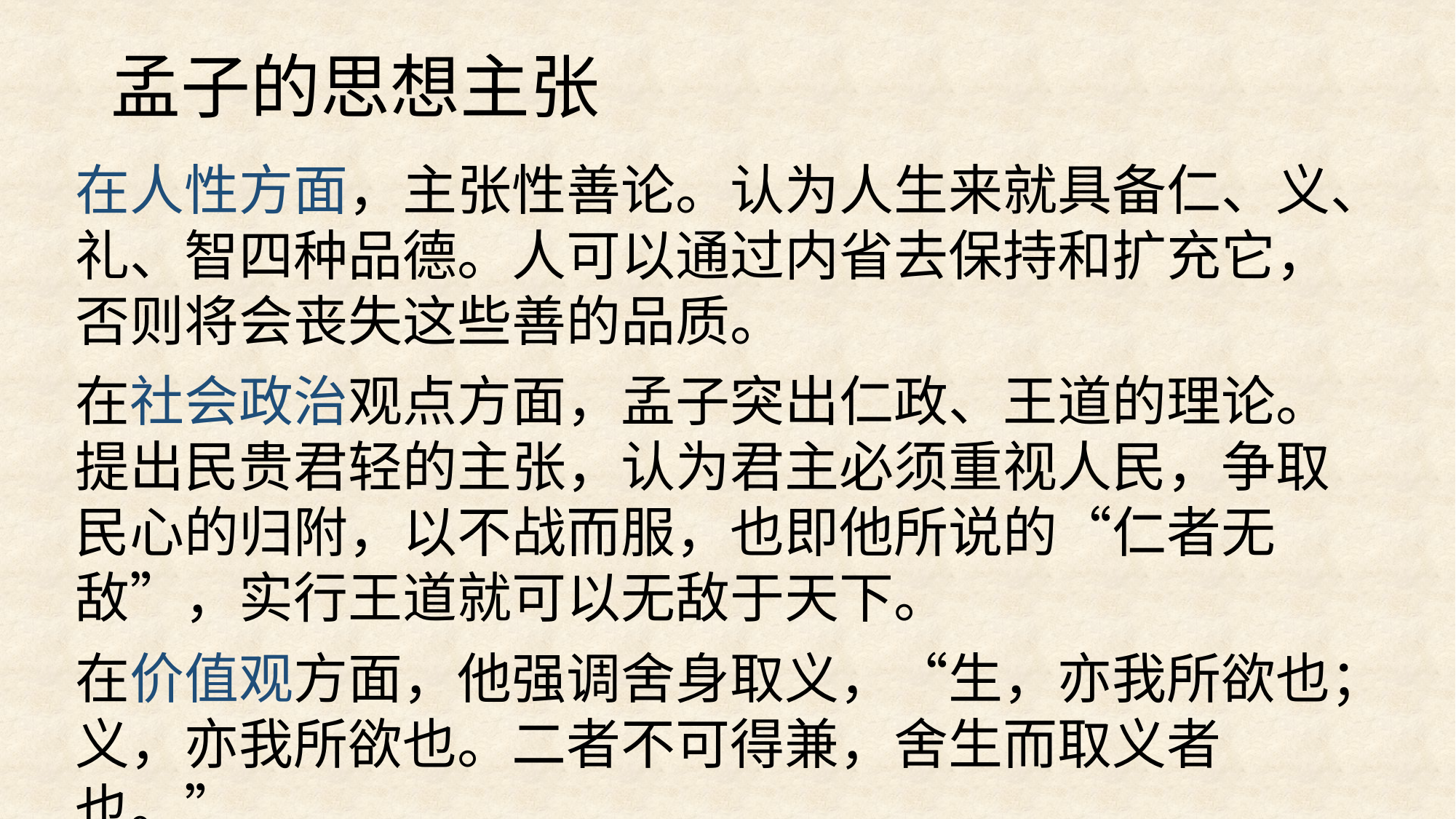

# 孟子的思想主张
在人性方面，主张性善论。认为人生来就具备仁、义、礼、智四种品德。人可以通过内省去保持和扩充它，否则将会丧失这些善的品质。
在社会政治观点方面，孟子突出仁政、王道的理论。提出民贵君轻的主张，认为君主必须重视人民，争取民心的归附，以不战而服，也即他所说的“仁者无敌”，实行王道就可以无敌于天下。
在价值观方面，他强调舍身取义，“生，亦我所欲也；义，亦我所欲也。二者不可得兼，舍生而取义者也。”